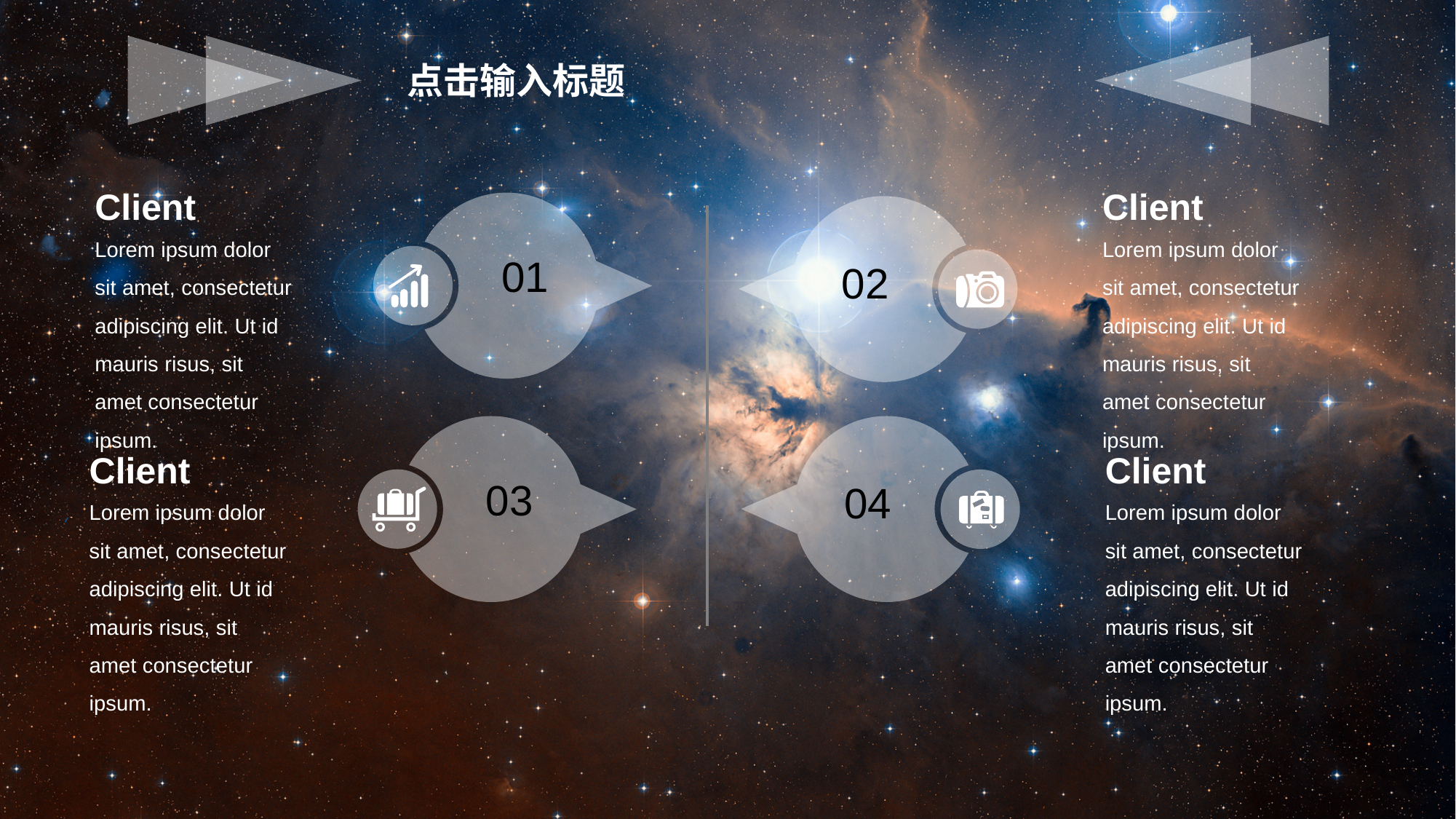

点击输入标题
Client
Client

02
01

04
03

Lorem ipsum dolor sit amet, consectetur adipiscing elit. Ut id mauris risus, sit amet consectetur ipsum.
Lorem ipsum dolor sit amet, consectetur adipiscing elit. Ut id mauris risus, sit amet consectetur ipsum.
Client
Client
Lorem ipsum dolor sit amet, consectetur adipiscing elit. Ut id mauris risus, sit amet consectetur ipsum.
Lorem ipsum dolor sit amet, consectetur adipiscing elit. Ut id mauris risus, sit amet consectetur ipsum.